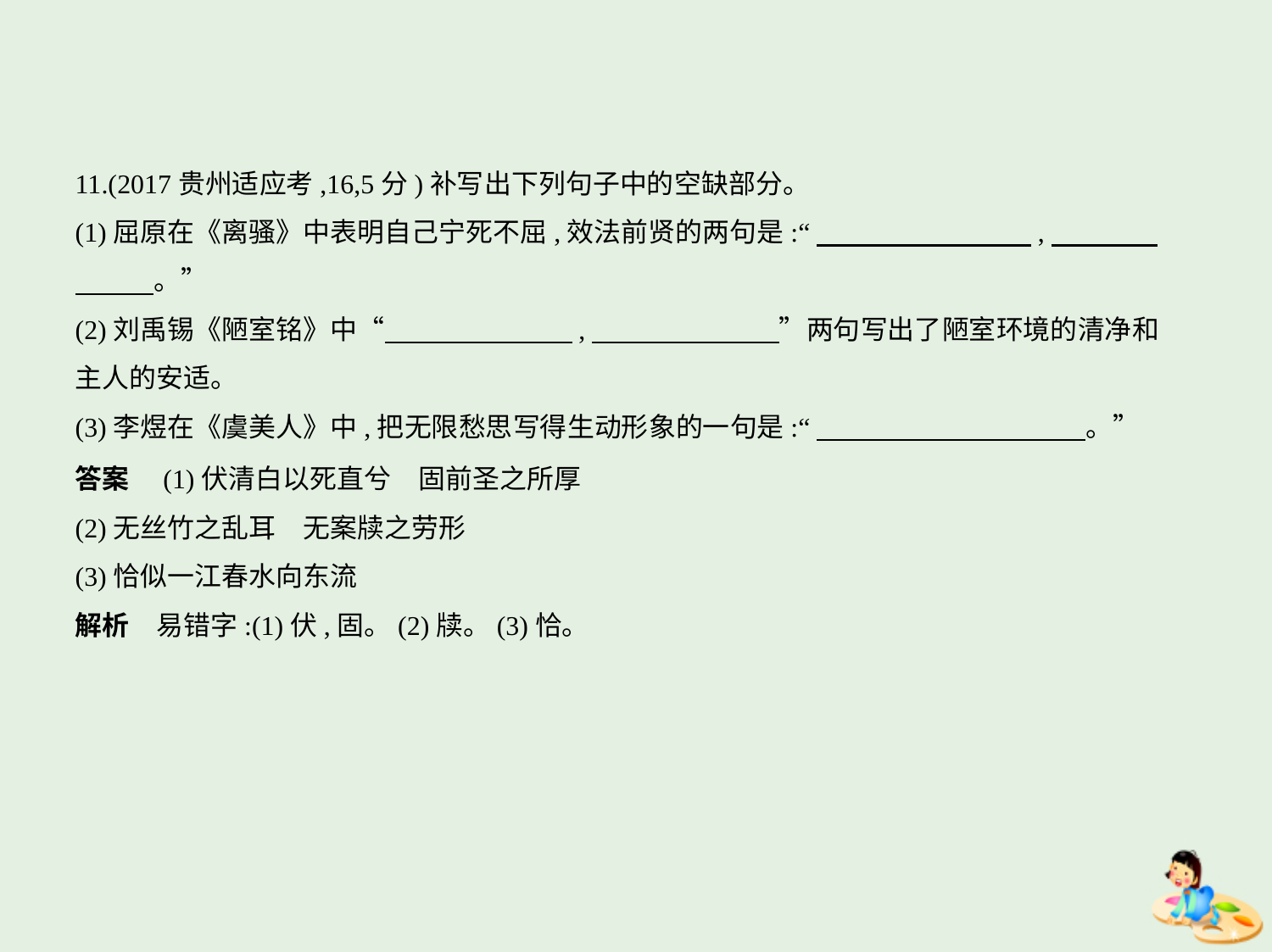

11.(2017贵州适应考,16,5分)补写出下列句子中的空缺部分。
(1)屈原在《离骚》中表明自己宁死不屈,效法前贤的两句是:“　　　　　　　    ,　　　    
　　    。”
(2)刘禹锡《陋室铭》中“　　　　　　    ,　　　　　　    ”两句写出了陋室环境的清净和
主人的安适。
(3)李煜在《虞美人》中,把无限愁思写得生动形象的一句是:“　　　　　　　　　    。”
答案　(1)伏清白以死直兮　固前圣之所厚
(2)无丝竹之乱耳　无案牍之劳形
(3)恰似一江春水向东流
解析　易错字:(1)伏,固。(2)牍。(3)恰。